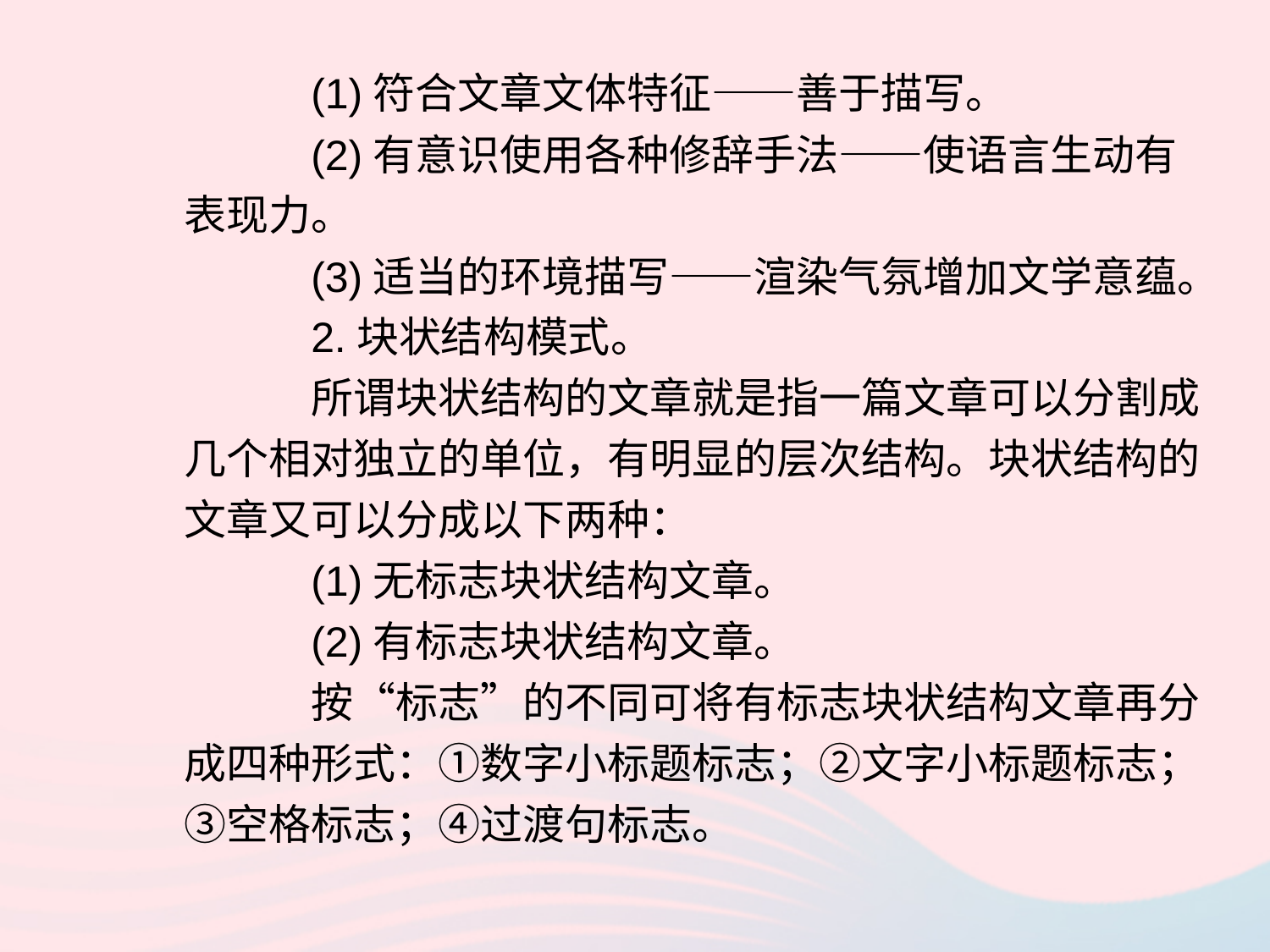

(1)符合文章文体特征——善于描写。
	(2)有意识使用各种修辞手法——使语言生动有表现力。
	(3)适当的环境描写——渲染气氛增加文学意蕴。
	2.块状结构模式。
	所谓块状结构的文章就是指一篇文章可以分割成几个相对独立的单位，有明显的层次结构。块状结构的文章又可以分成以下两种：
	(1)无标志块状结构文章。
	(2)有标志块状结构文章。
	按“标志”的不同可将有标志块状结构文章再分成四种形式：①数字小标题标志；②文字小标题标志；③空格标志；④过渡句标志。